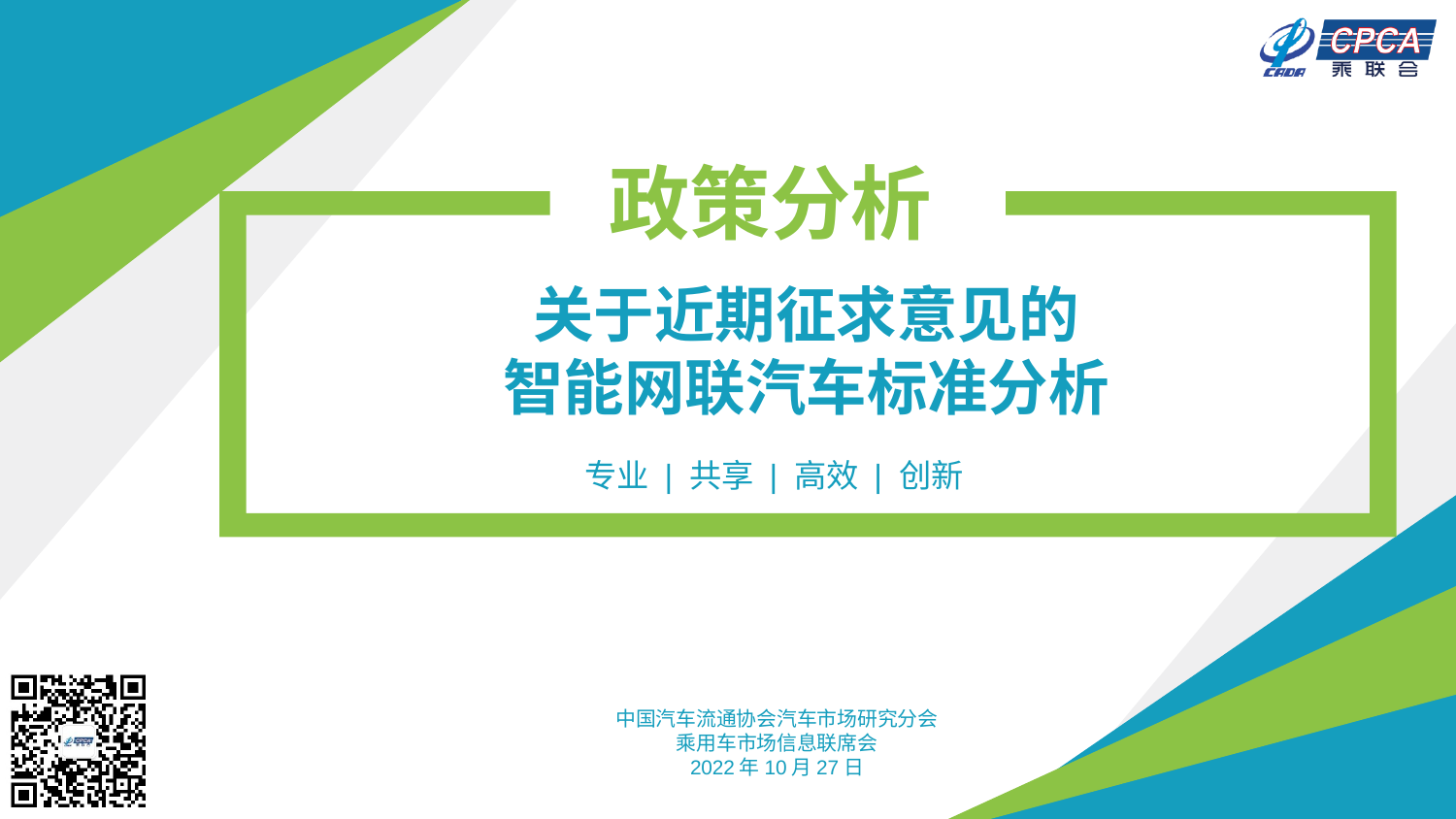

关于近期征求意见的
智能网联汽车标准分析
中国汽车流通协会汽车市场研究分会
乘用车市场信息联席会
2022年10月27日